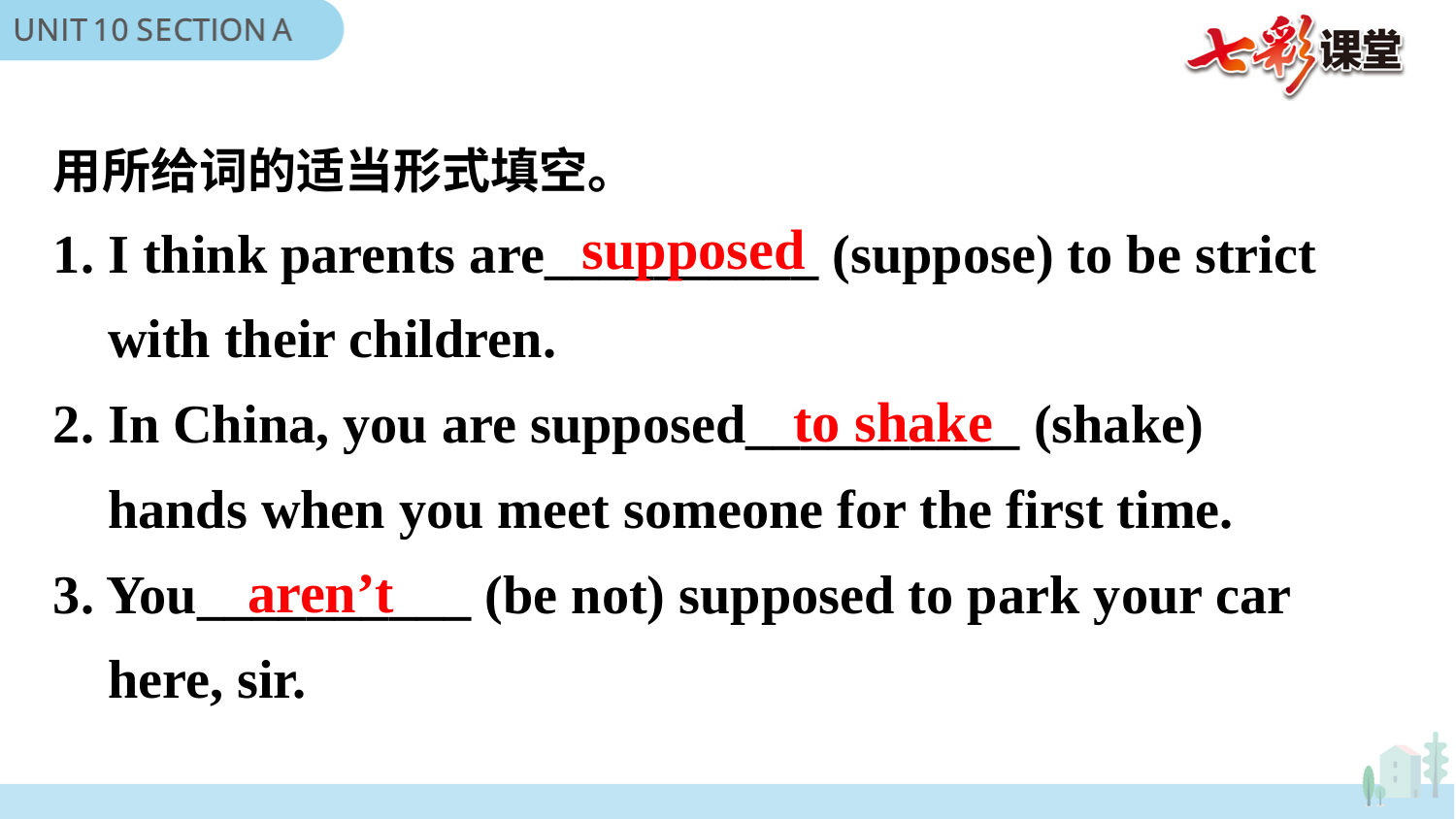

用所给词的适当形式填空。
1. I think parents are__________ (suppose) to be strict
    with their children.
2. In China, you are supposed__________ (shake)
    hands when you meet someone for the first time.
3. You__________ (be not) supposed to park your car
    here, sir.
supposed
to shake
aren’t